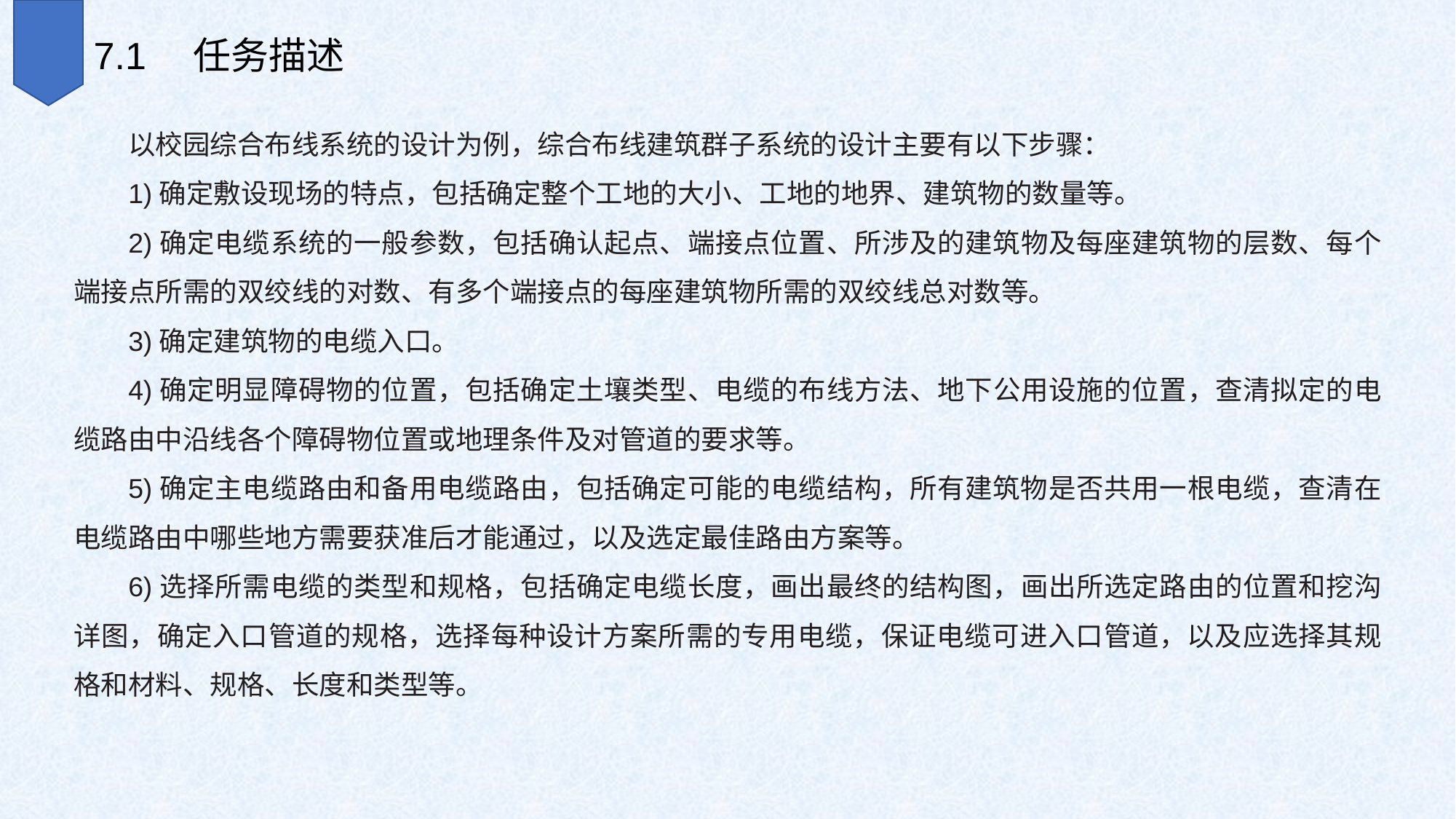

7.1　任务描述
以校园综合布线系统的设计为例，综合布线建筑群子系统的设计主要有以下步骤：
1)确定敷设现场的特点，包括确定整个工地的大小、工地的地界、建筑物的数量等。
2)确定电缆系统的一般参数，包括确认起点、端接点位置、所涉及的建筑物及每座建筑物的层数、每个端接点所需的双绞线的对数、有多个端接点的每座建筑物所需的双绞线总对数等。
3)确定建筑物的电缆入口。
4)确定明显障碍物的位置，包括确定土壤类型、电缆的布线方法、地下公用设施的位置，查清拟定的电缆路由中沿线各个障碍物位置或地理条件及对管道的要求等。
5)确定主电缆路由和备用电缆路由，包括确定可能的电缆结构，所有建筑物是否共用一根电缆，查清在电缆路由中哪些地方需要获准后才能通过，以及选定最佳路由方案等。
6)选择所需电缆的类型和规格，包括确定电缆长度，画出最终的结构图，画出所选定路由的位置和挖沟详图，确定入口管道的规格，选择每种设计方案所需的专用电缆，保证电缆可进入口管道，以及应选择其规格和材料、规格、长度和类型等。